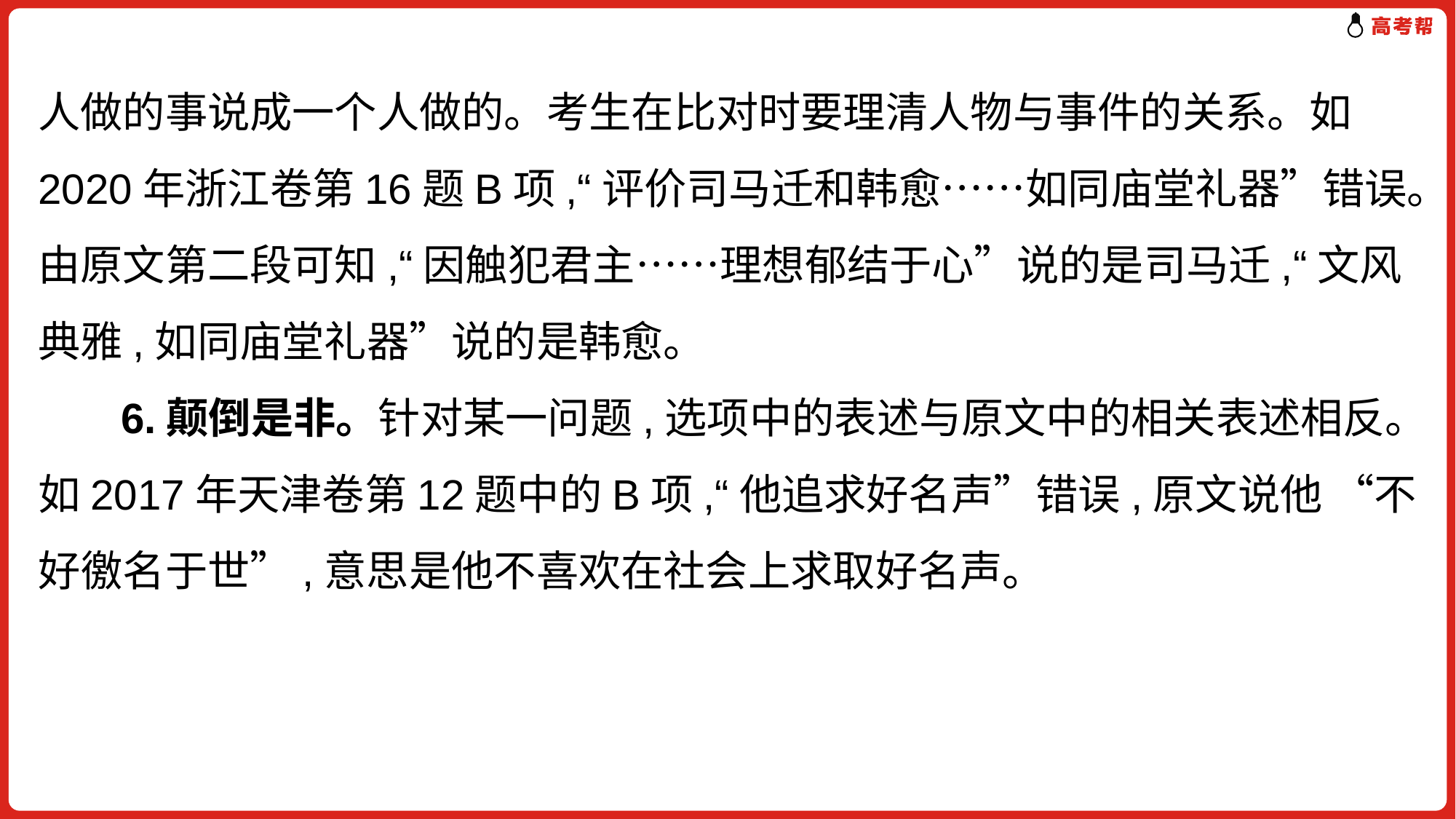

人做的事说成一个人做的。考生在比对时要理清人物与事件的关系。如2020年浙江卷第16题B项,“评价司马迁和韩愈……如同庙堂礼器”错误。由原文第二段可知,“因触犯君主……理想郁结于心”说的是司马迁,“文风典雅,如同庙堂礼器”说的是韩愈。
       6.颠倒是非。针对某一问题,选项中的表述与原文中的相关表述相反。如2017年天津卷第12题中的B项,“他追求好名声”错误,原文说他 “不好徼名于世”,意思是他不喜欢在社会上求取好名声。